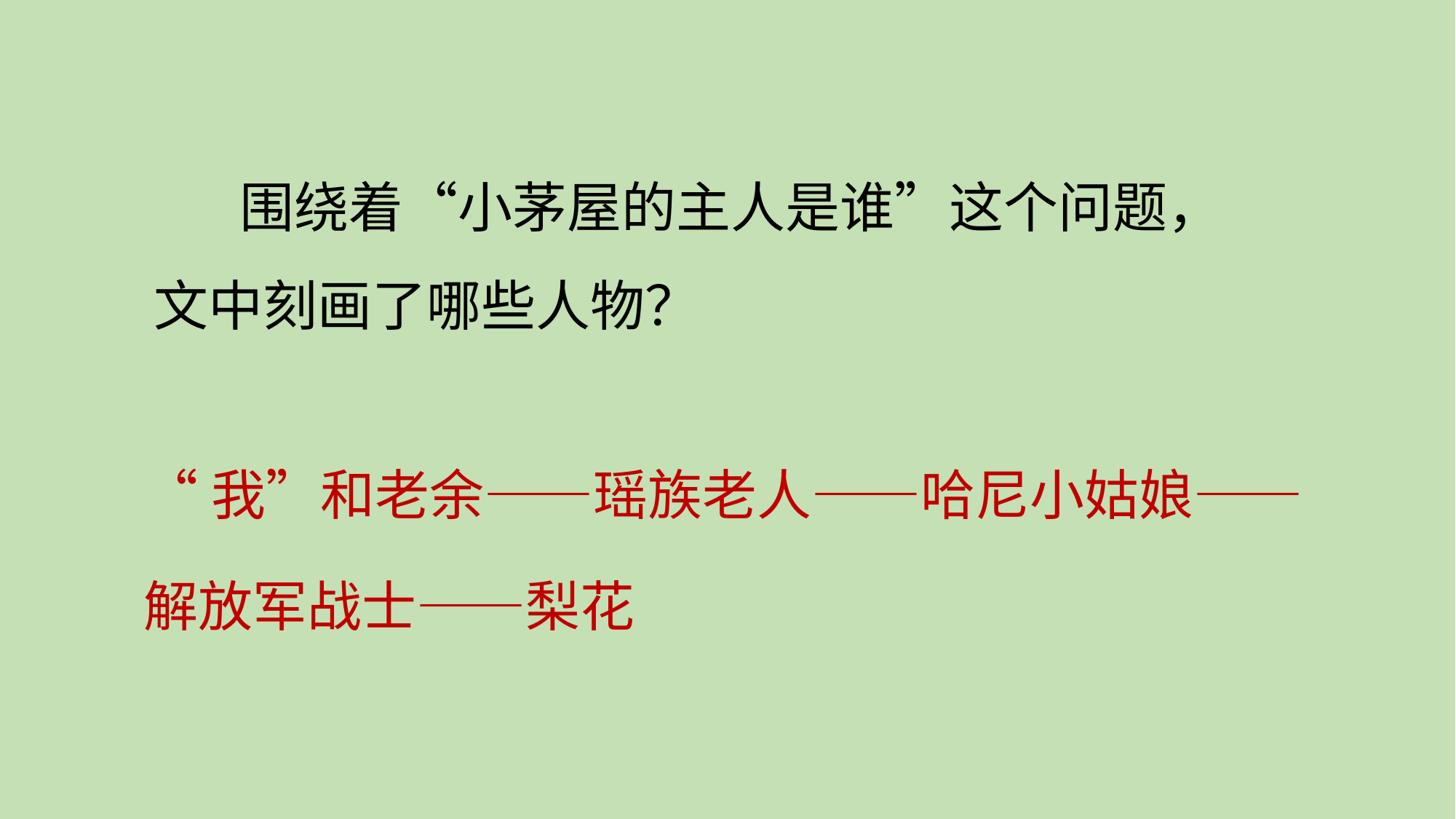

围绕着“小茅屋的主人是谁”这个问题，文中刻画了哪些人物？
“我”和老余——瑶族老人——哈尼小姑娘——解放军战士——梨花